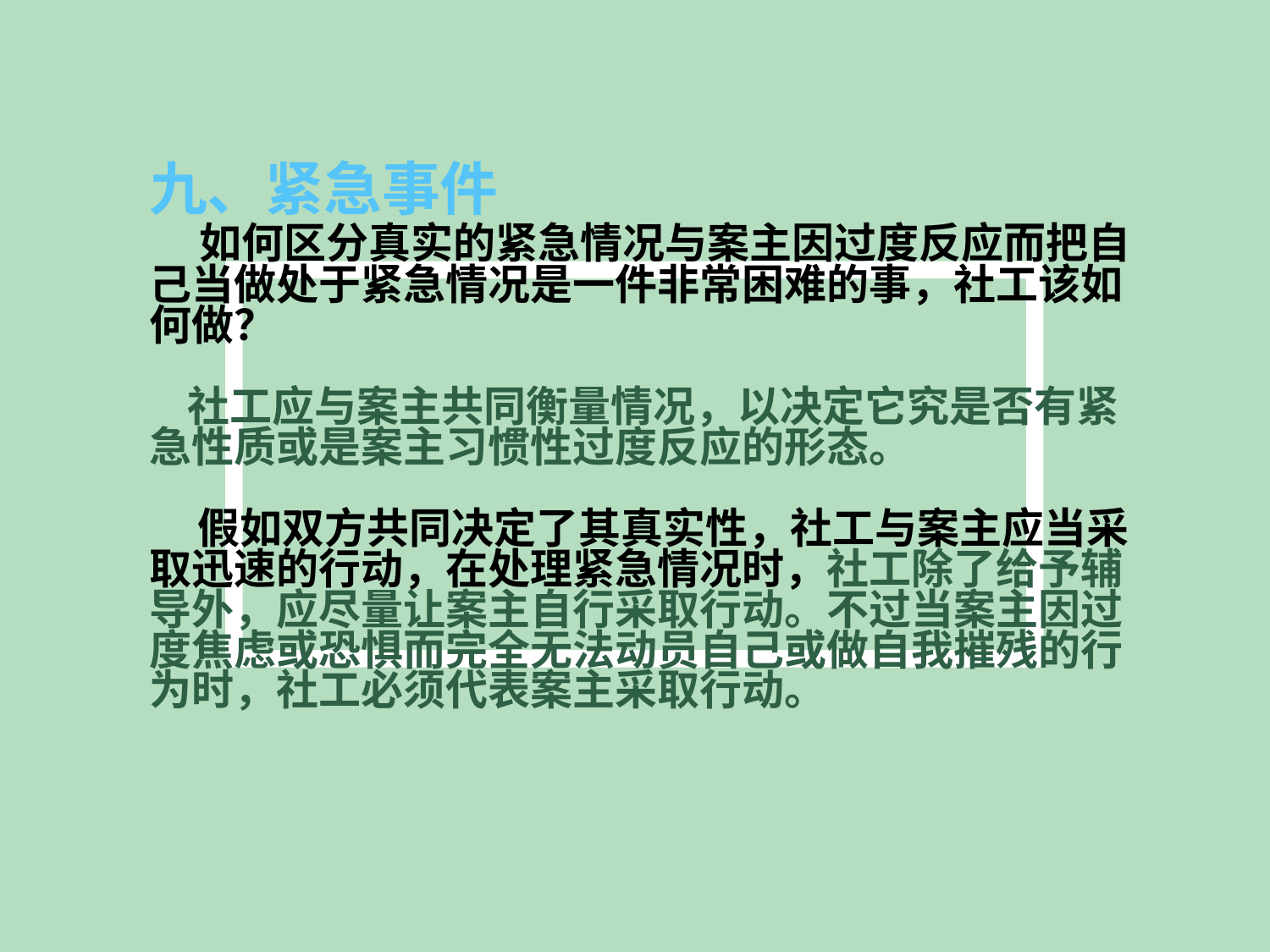

九、紧急事件
    如何区分真实的紧急情况与案主因过度反应而把自己当做处于紧急情况是一件非常困难的事，社工该如何做？

   社工应与案主共同衡量情况，以决定它究是否有紧急性质或是案主习惯性过度反应的形态。

    假如双方共同决定了其真实性，社工与案主应当采取迅速的行动，在处理紧急情况时，社工除了给予辅导外，应尽量让案主自行采取行动。不过当案主因过度焦虑或恐惧而完全无法动员自己或做自我摧残的行为时，社工必须代表案主采取行动。